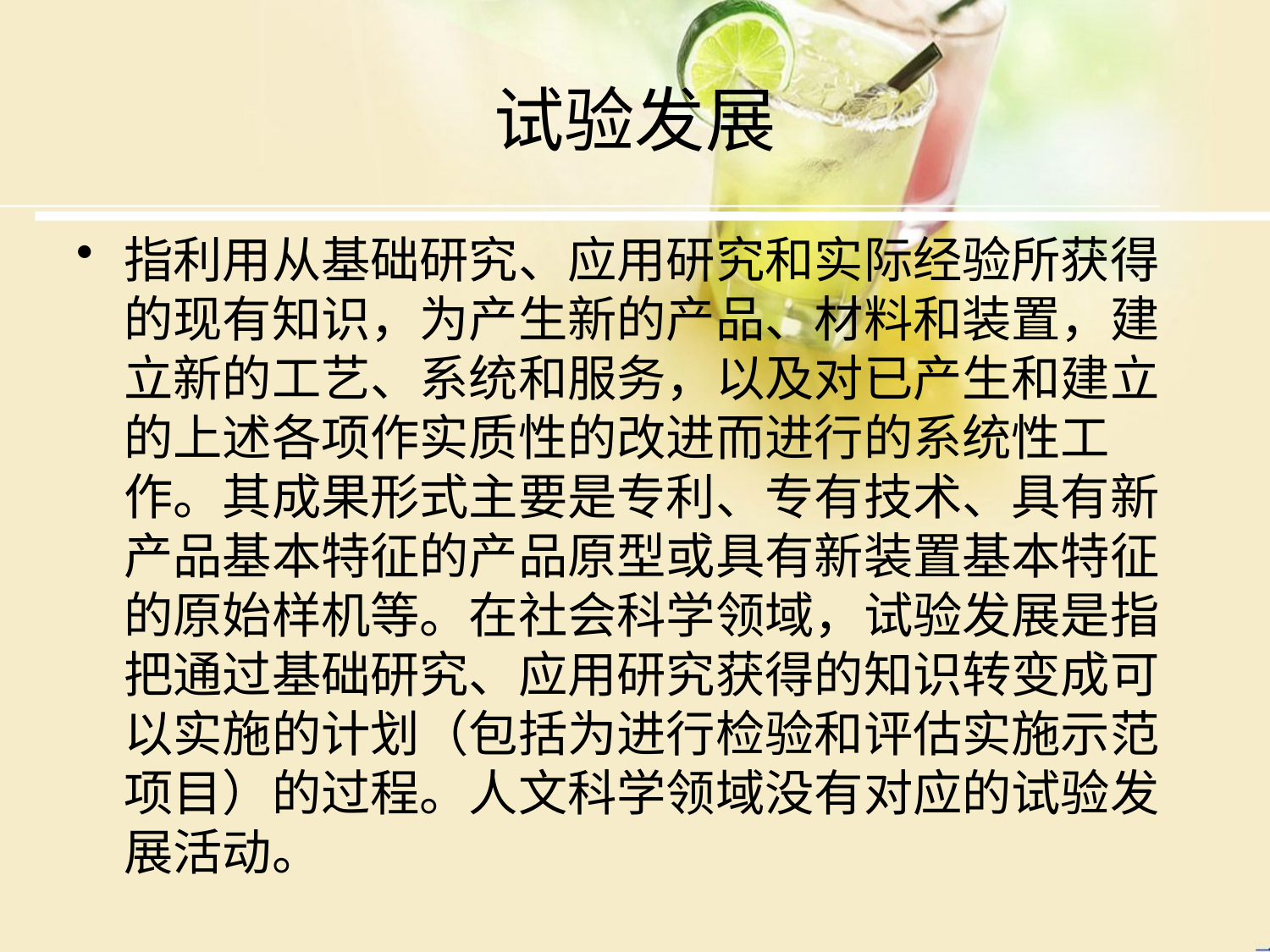

# 试验发展
指利用从基础研究、应用研究和实际经验所获得的现有知识，为产生新的产品、材料和装置，建立新的工艺、系统和服务，以及对已产生和建立的上述各项作实质性的改进而进行的系统性工作。其成果形式主要是专利、专有技术、具有新产品基本特征的产品原型或具有新装置基本特征的原始样机等。在社会科学领域，试验发展是指把通过基础研究、应用研究获得的知识转变成可以实施的计划（包括为进行检验和评估实施示范项目）的过程。人文科学领域没有对应的试验发展活动。